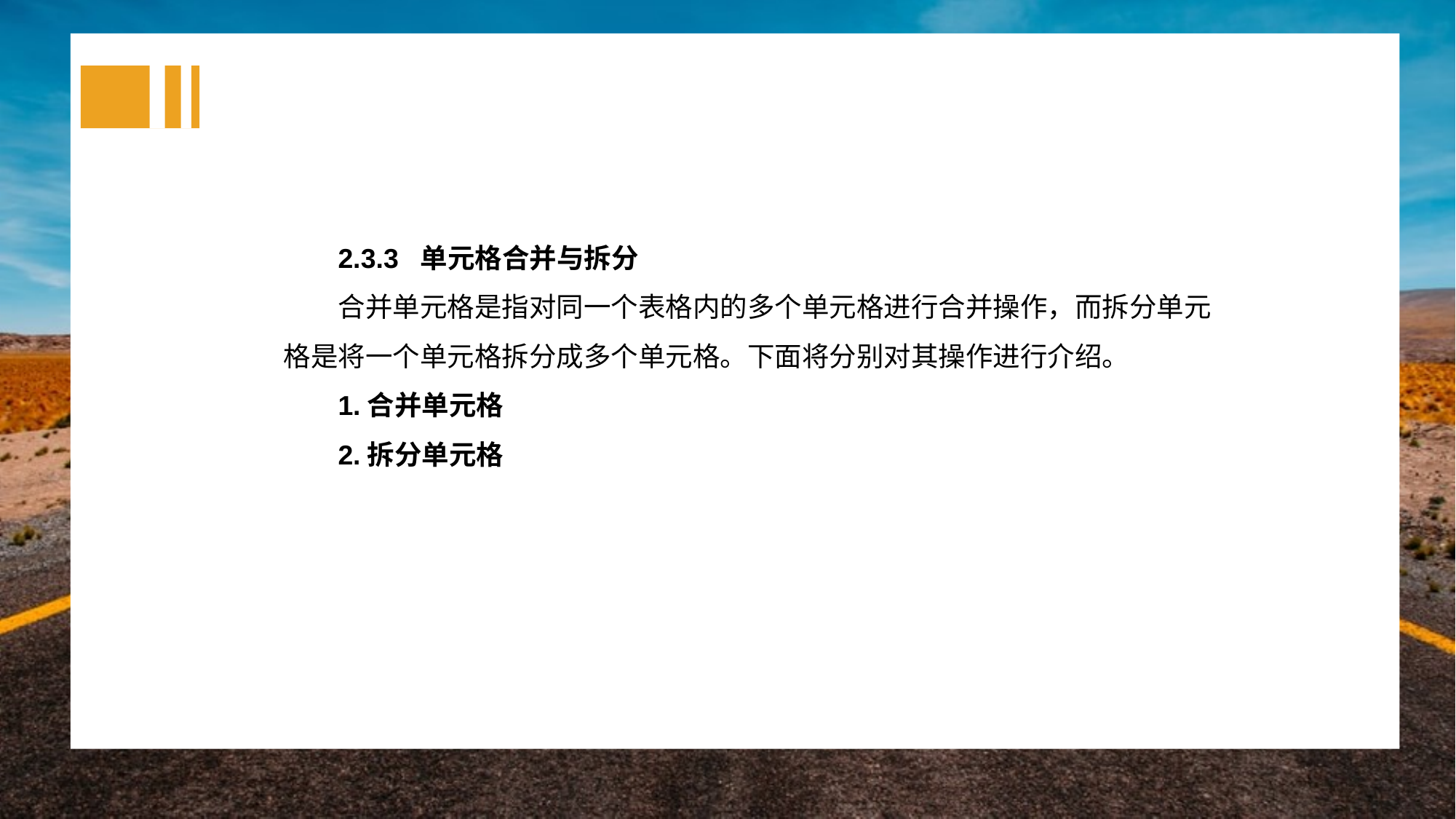

2.3.3  单元格合并与拆分
合并单元格是指对同一个表格内的多个单元格进行合并操作，而拆分单元格是将一个单元格拆分成多个单元格。下面将分别对其操作进行介绍。
1.合并单元格
2.拆分单元格